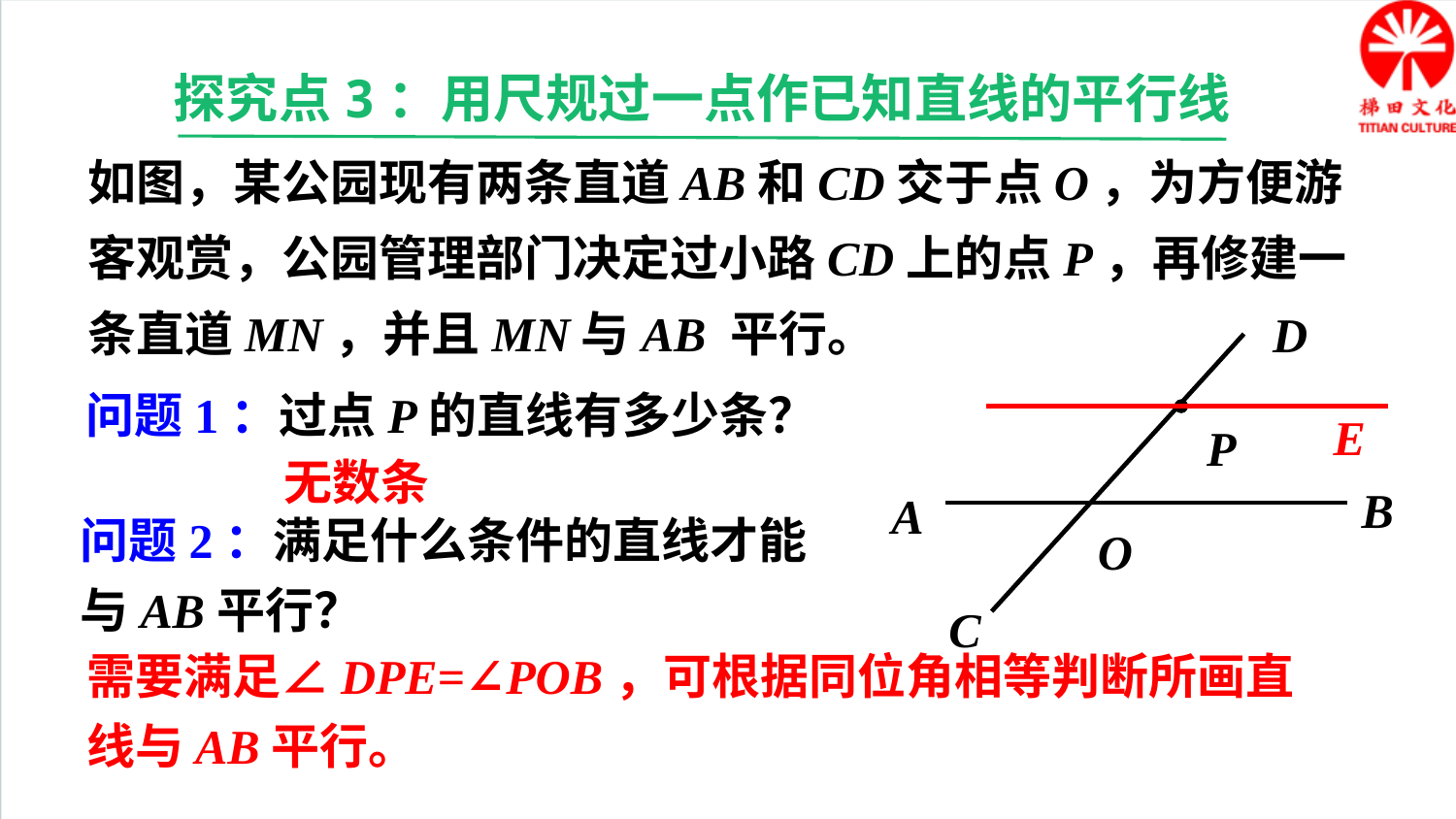

探究点3：用尺规过一点作已知直线的平行线
如图，某公园现有两条直道AB和CD交于点O，为方便游客观赏，公园管理部门决定过小路CD上的点P，再修建一条直道MN，并且MN与AB 平行。
D
P

B
A
O
C
问题1：过点P的直线有多少条？
E
无数条
问题2：满足什么条件的直线才能与AB平行？
需要满足∠DPE=∠POB，可根据同位角相等判断所画直线与AB平行。